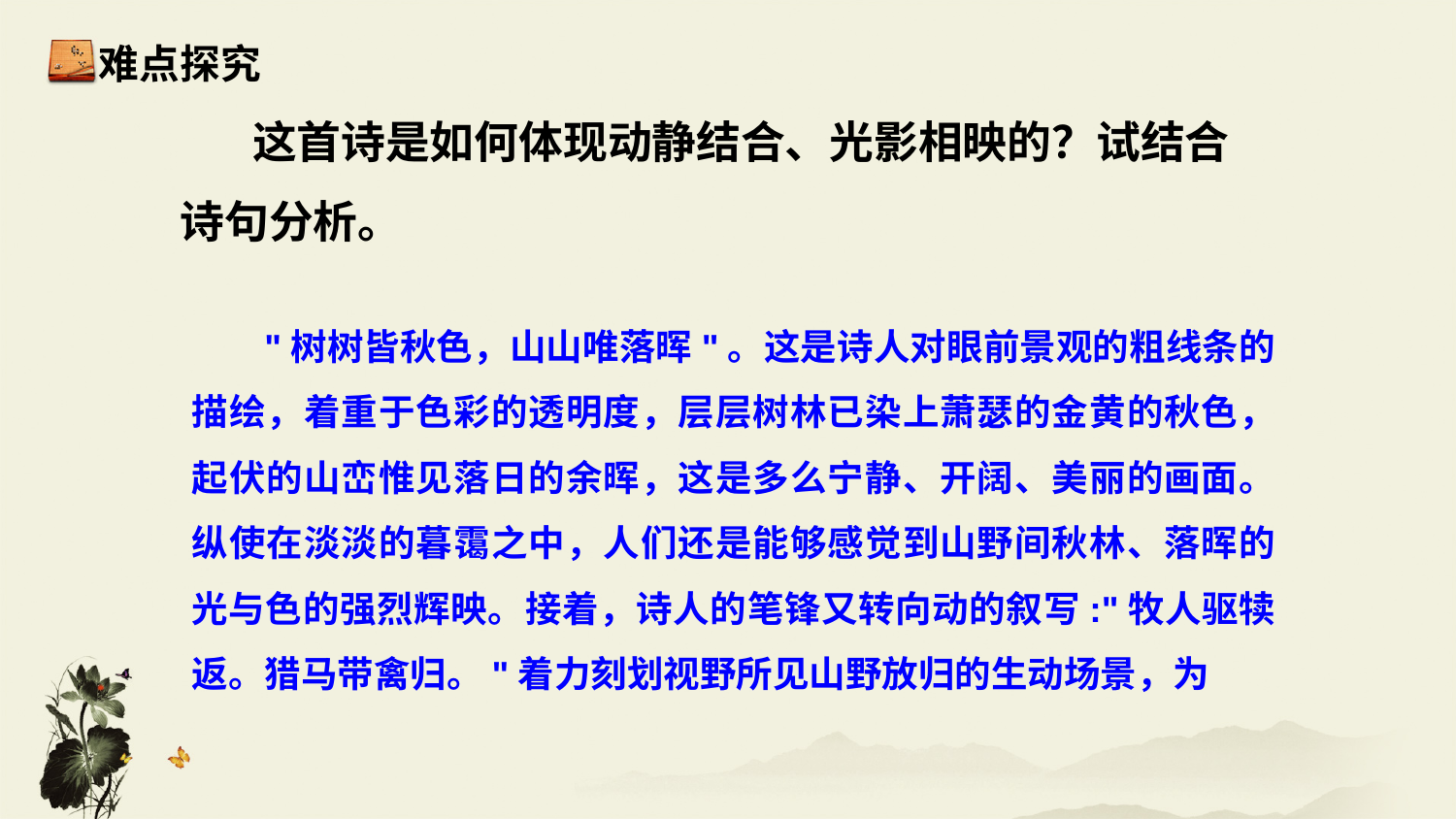

难点探究
      这首诗是如何体现动静结合、光影相映的？试结合诗句分析。

       "树树皆秋色，山山唯落晖"。这是诗人对眼前景观的粗线条的描绘，着重于色彩的透明度，层层树林已染上萧瑟的金黄的秋色，起伏的山峦惟见落日的余晖，这是多么宁静、开阔、美丽的画面。纵使在淡淡的暮霭之中，人们还是能够感觉到山野间秋林、落晖的光与色的强烈辉映。接着，诗人的笔锋又转向动的叙写:"牧人驱犊返。猎马带禽归。"着力刻划视野所见山野放归的生动场景，为